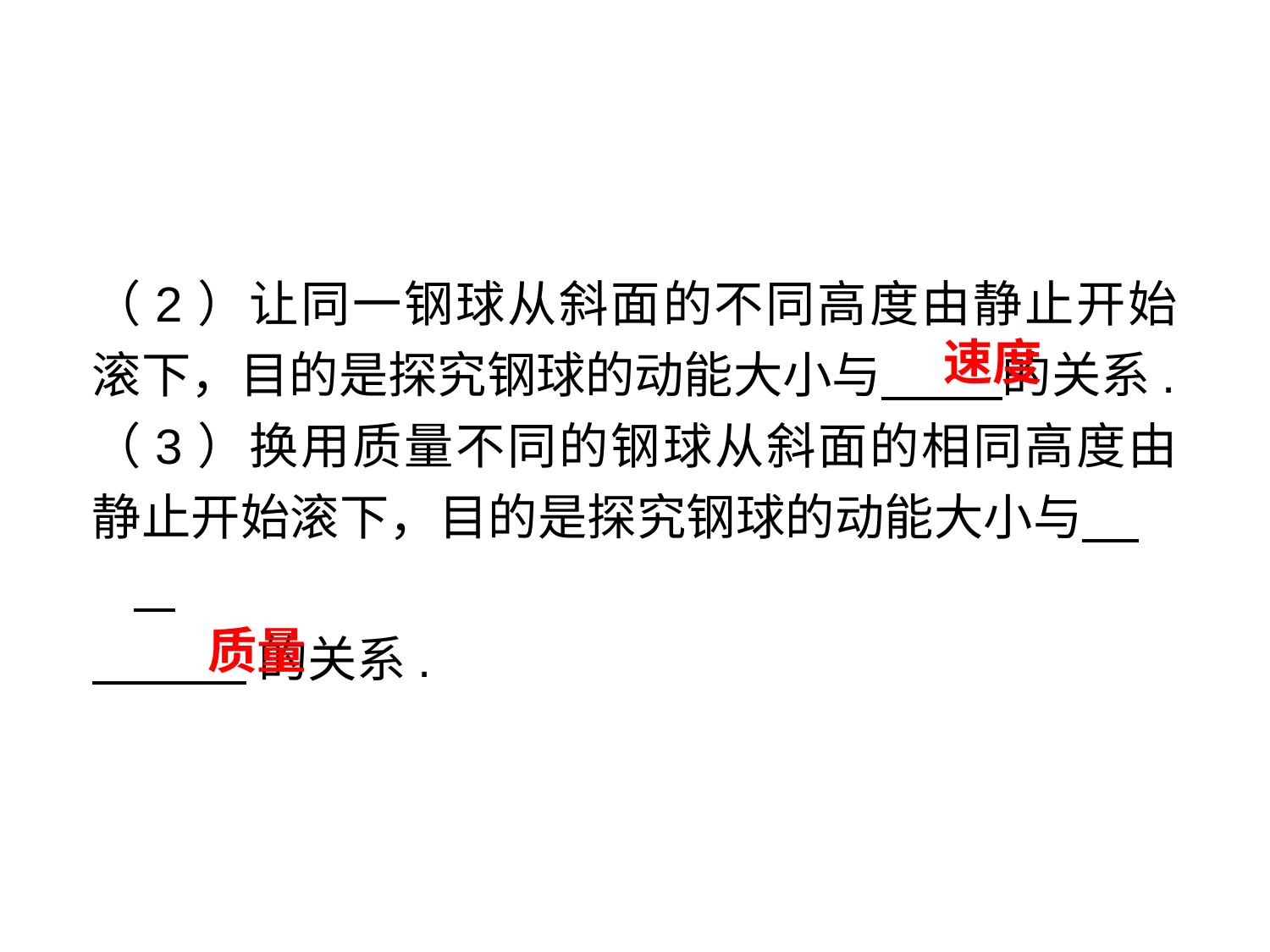

（2）让同一钢球从斜面的不同高度由静止开始滚下，目的是探究钢球的动能大小与           的关系.
（3）换用质量不同的钢球从斜面的相同高度由静止开始滚下，目的是探究钢球的动能大小与     .
              的关系.
速度
质量